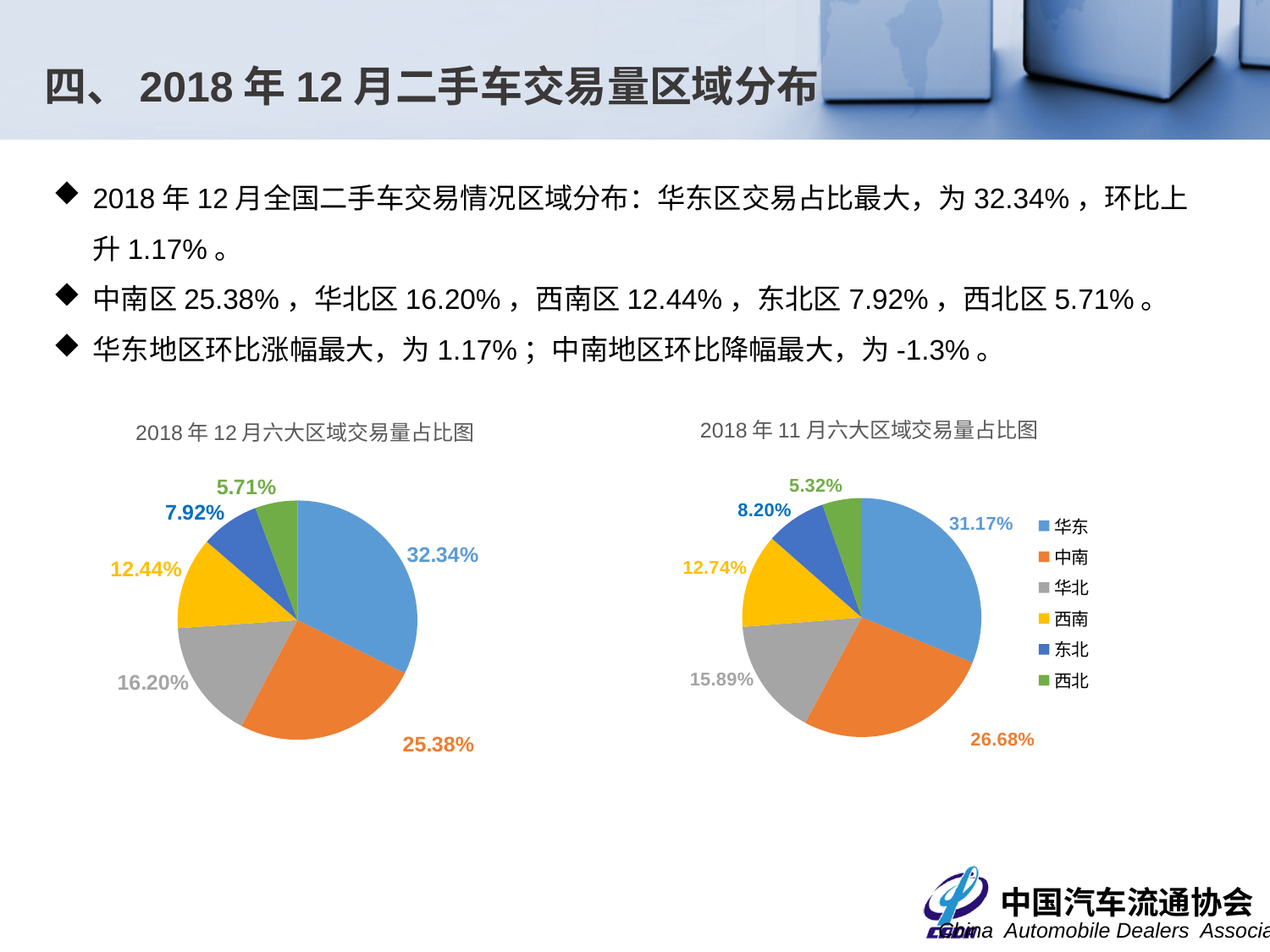

四、2018年12月二手车交易量区域分布
2018年12月全国二手车交易情况区域分布：华东区交易占比最大，为32.34%，环比上升1.17%。
中南区25.38%，华北区16.20%，西南区12.44%，东北区7.92%，西北区5.71%。
华东地区环比涨幅最大，为1.17%；中南地区环比降幅最大，为-1.3%。

### Chart: 2018年11月六大区域交易量占比图

| Category | 交易占比 |
|---|---|
| 华东 | 0.31174752981661263 |
| 中南 | 0.2667970510654809 |
| 华北 | 0.15889520778543798 |
| 西南 | 0.12739444154846497 |
| 东北 | 0.08196579957122084 |
| 西北 | 0.05319997021278264 |

### Chart: 2018年12月六大区域交易量占比图

| Category | 交易占比 |
|---|---|
| 华东 | 0.32340700309061365 |
| 中南 | 0.2538295841226913 |
| 华北 | 0.16196639265745125 |
| 西南 | 0.12442472030850273 |
| 东北 | 0.07924359654758246 |
| 西北 | 0.05712870327315865 |